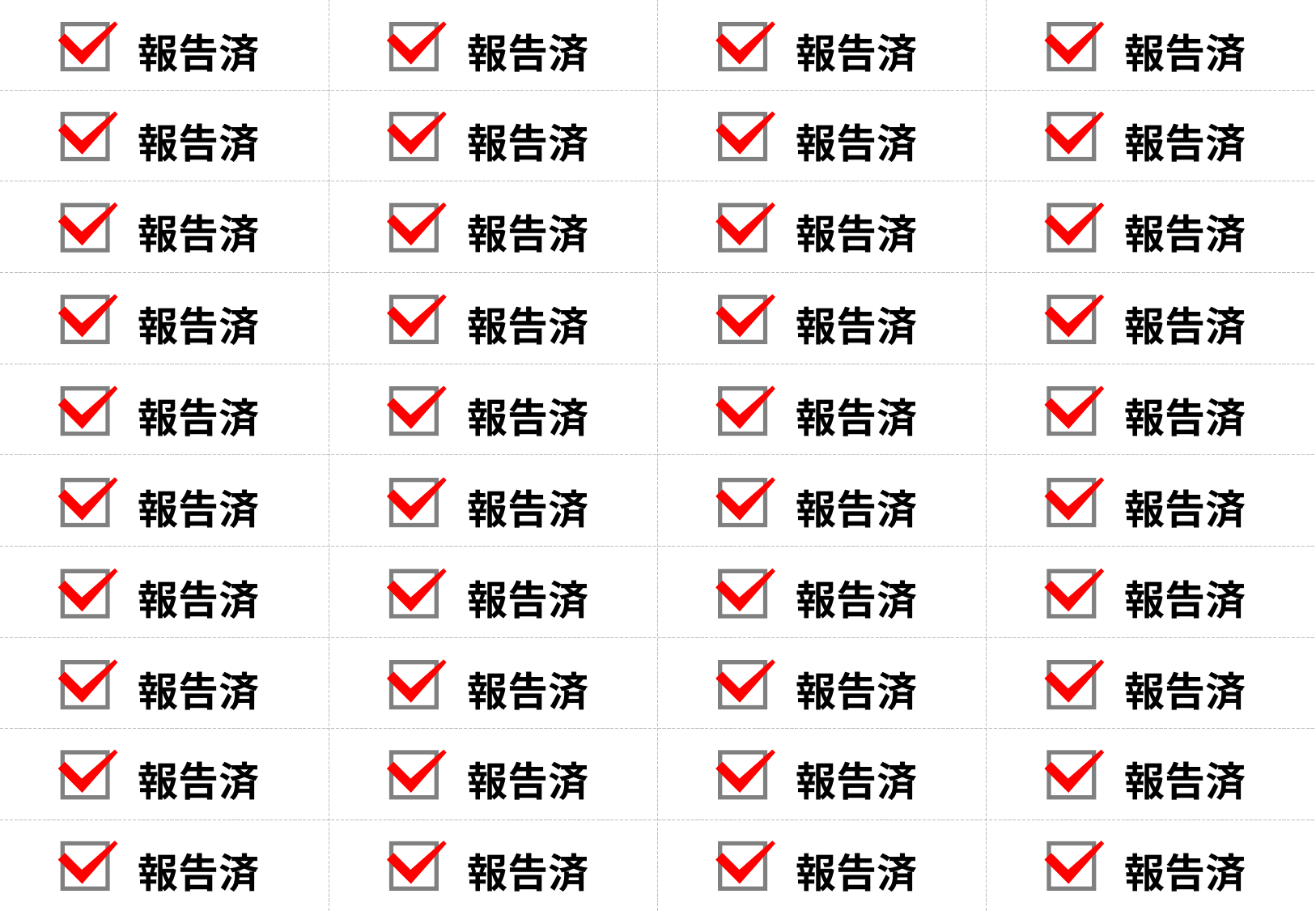

報告済
報告済
報告済
報告済

報告済
報告済
報告済
報告済

報告済
報告済
報告済
報告済

報告済
報告済
報告済
報告済

報告済
報告済
報告済
報告済

報告済
報告済
報告済
報告済

報告済
報告済
報告済
報告済

報告済
報告済
報告済
報告済

報告済
報告済
報告済
報告済

報告済
報告済
報告済
報告済